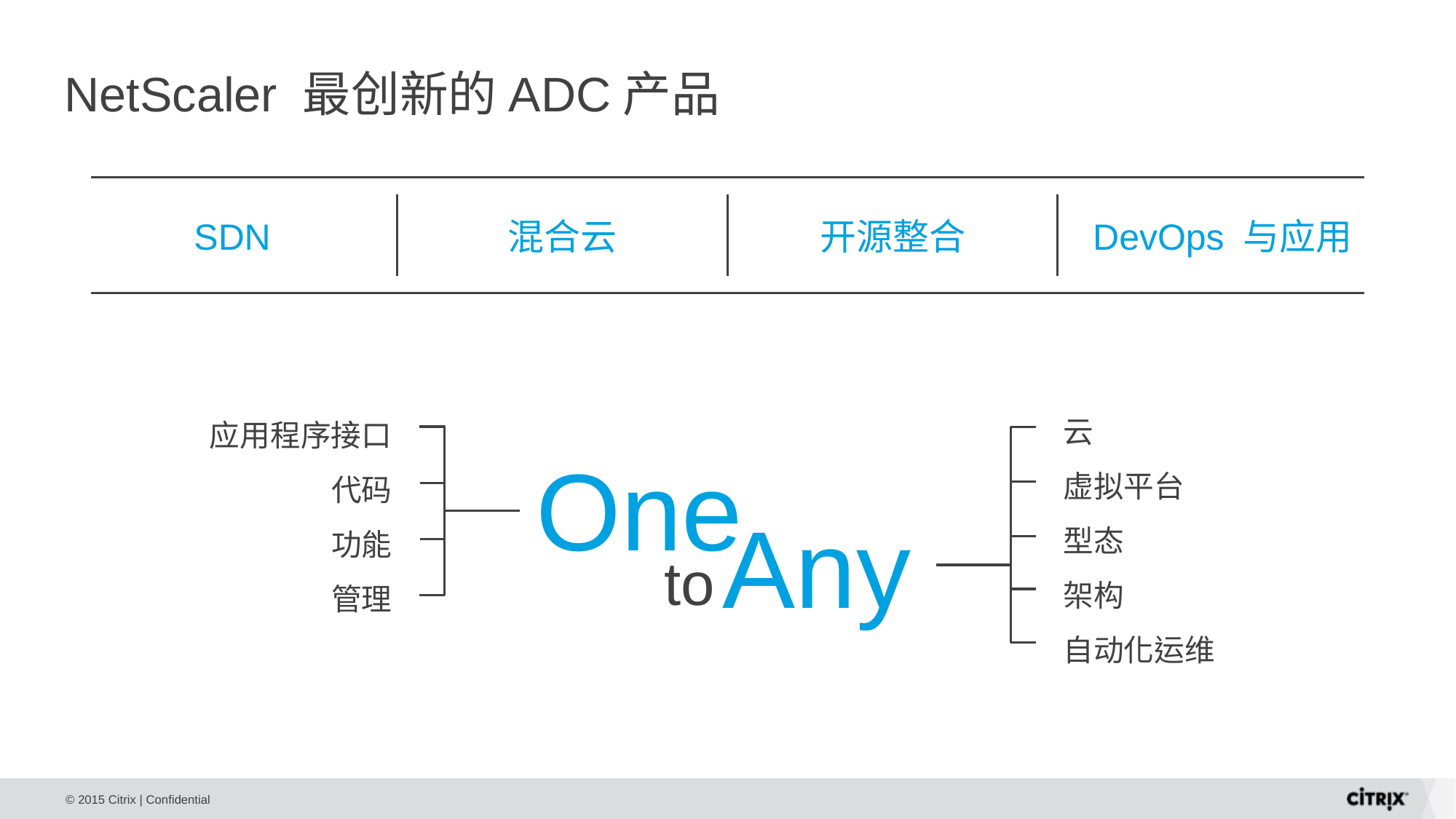

# NetScaler 最创新的ADC产品
SDN
混合云
开源整合
DevOps 与应用
云
虚拟平台
型态
架构
自动化运维

Any
to
应用程序接口
代码
功能
管理

One